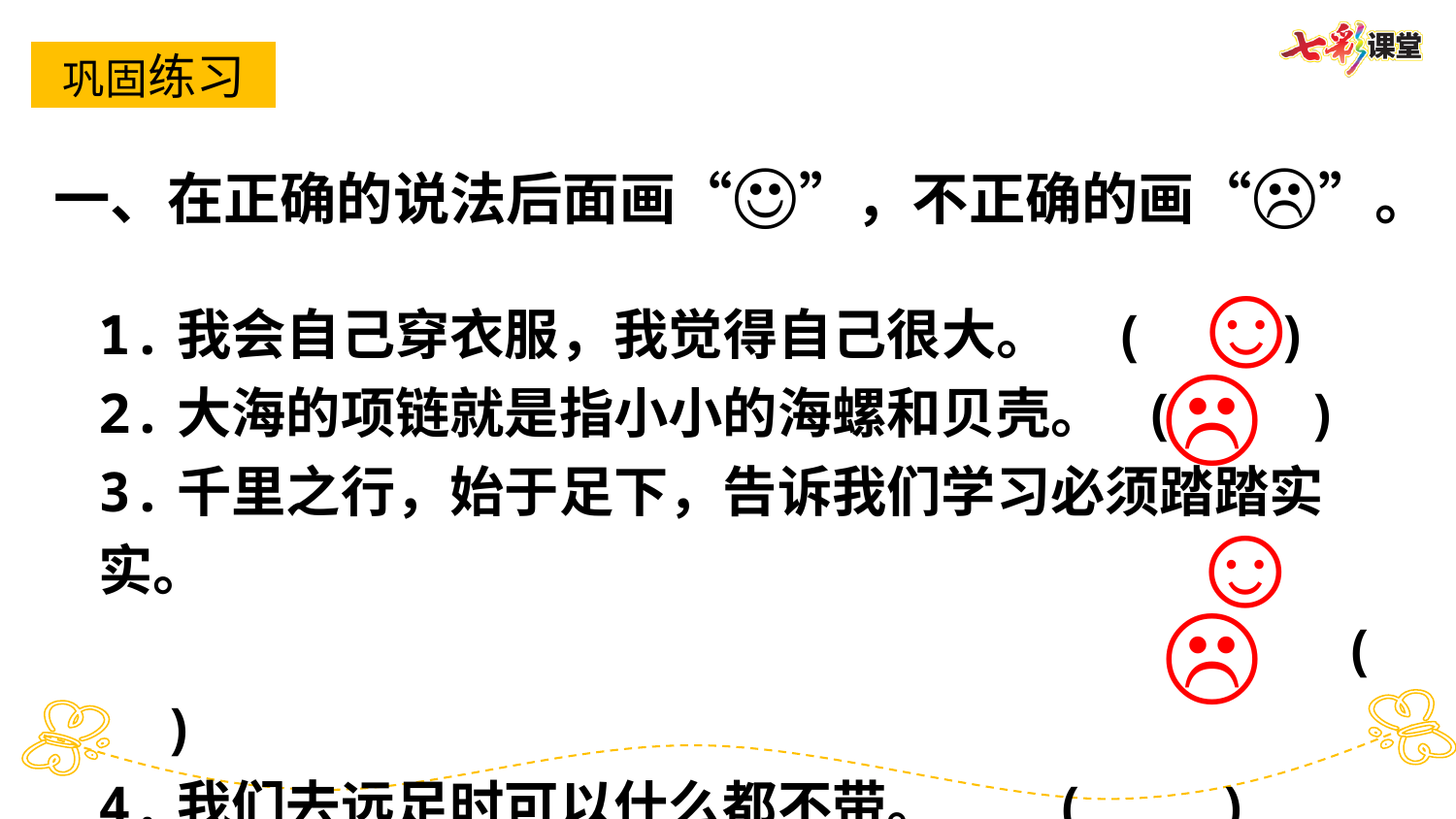

巩固练习
一、在正确的说法后面画“☺”，不正确的画“☹”。
☺
1.我会自己穿衣服，我觉得自己很大。    (    )
2.大海的项链就是指小小的海螺和贝壳。  (    )
3.千里之行，始于足下，告诉我们学习必须踏踏实实。
                                      (    )
4.我们去远足时可以什么都不带。        (    )
☹
☺
☹